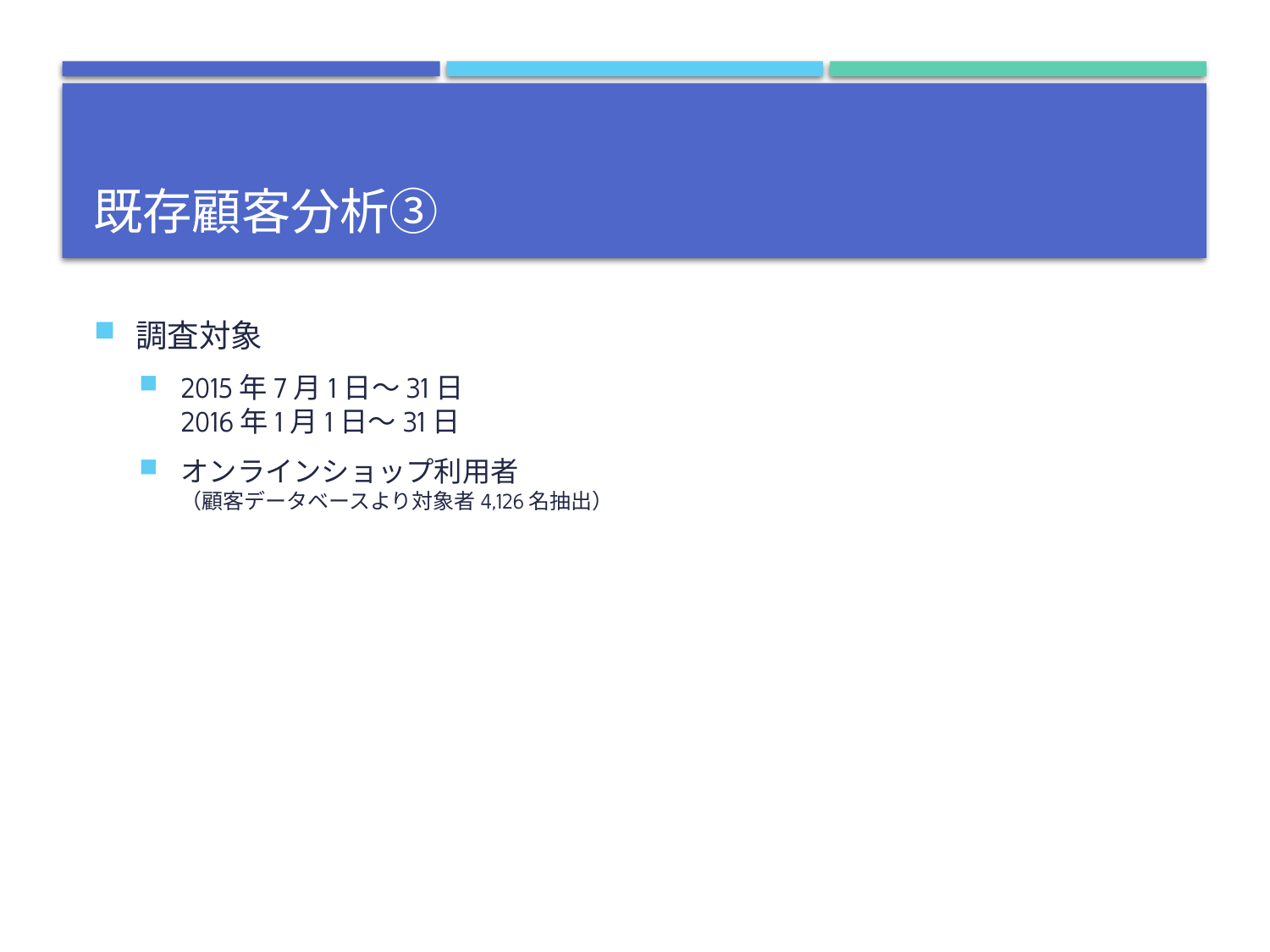

# 既存顧客分析③
調査対象
2015年7月1日～31日
2016年1月1日～31日
オンラインショップ利用者
（顧客データベースより対象者4,126名抽出）